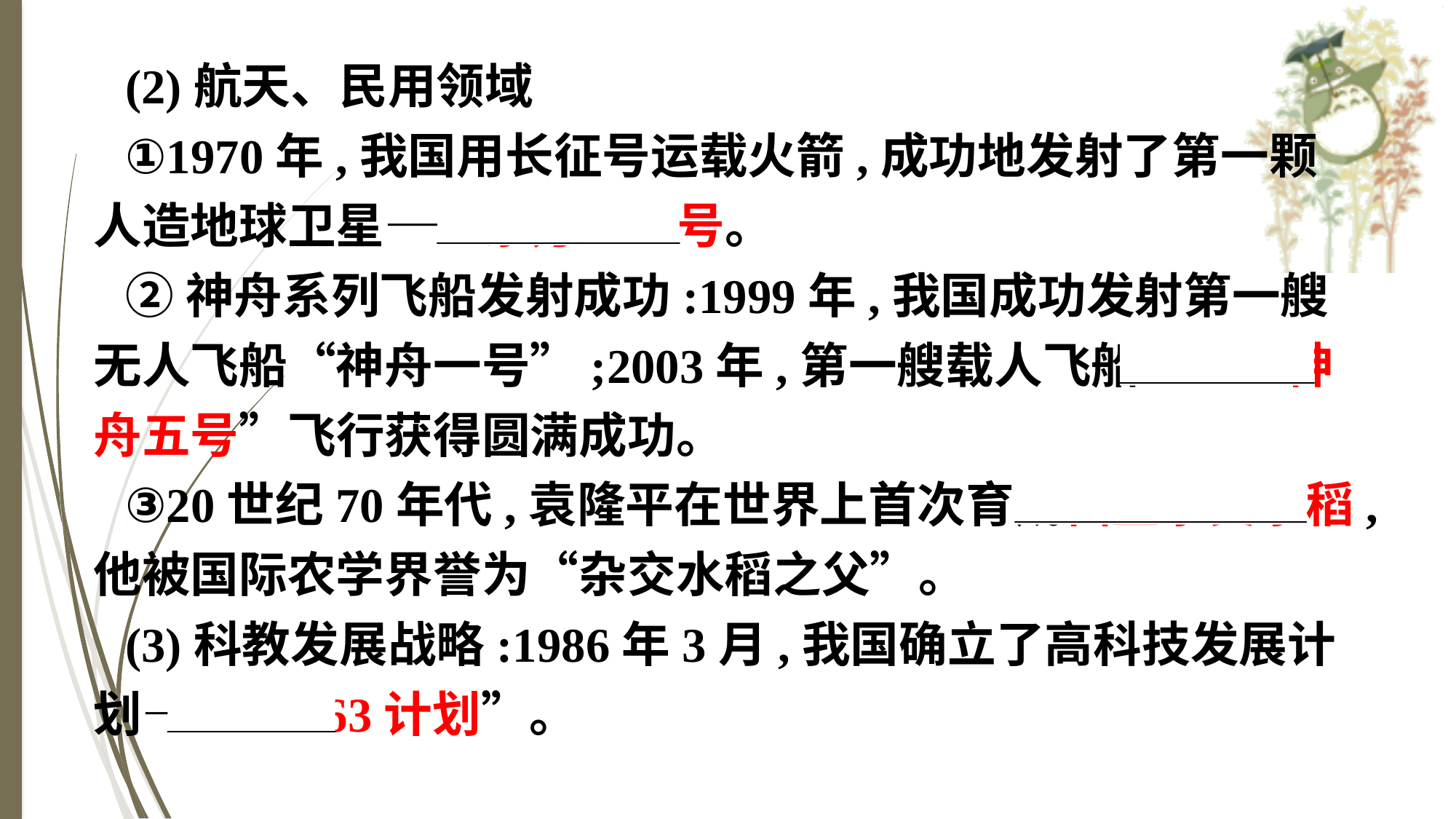

(2)航天、民用领域
①1970年,我国用长征号运载火箭,成功地发射了第一颗人造地球卫星——东方红一号。
②神舟系列飞船发射成功:1999年,我国成功发射第一艘无人飞船“神舟一号”;2003年,第一艘载人飞船——“神舟五号”飞行获得圆满成功。
③20世纪70年代,袁隆平在世界上首次育成籼型杂交水稻,他被国际农学界誉为“杂交水稻之父”。
(3)科教发展战略:1986年3月,我国确立了高科技发展计划——“863计划”。